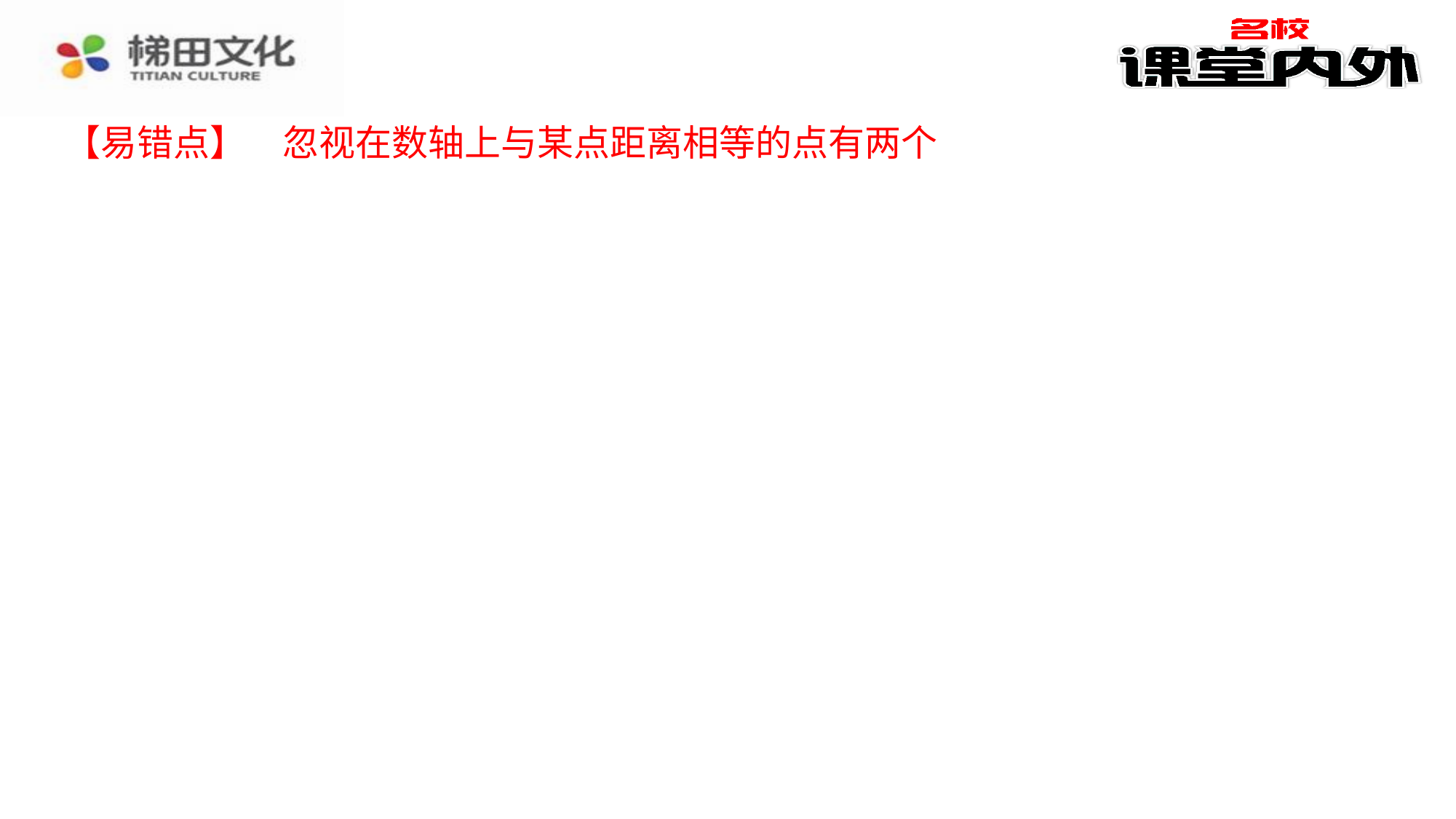

【易错点】　忽视在数轴上与某点距离相等的点有两个
【易错点】　忽视在数轴上与某点距离相等的点有两个